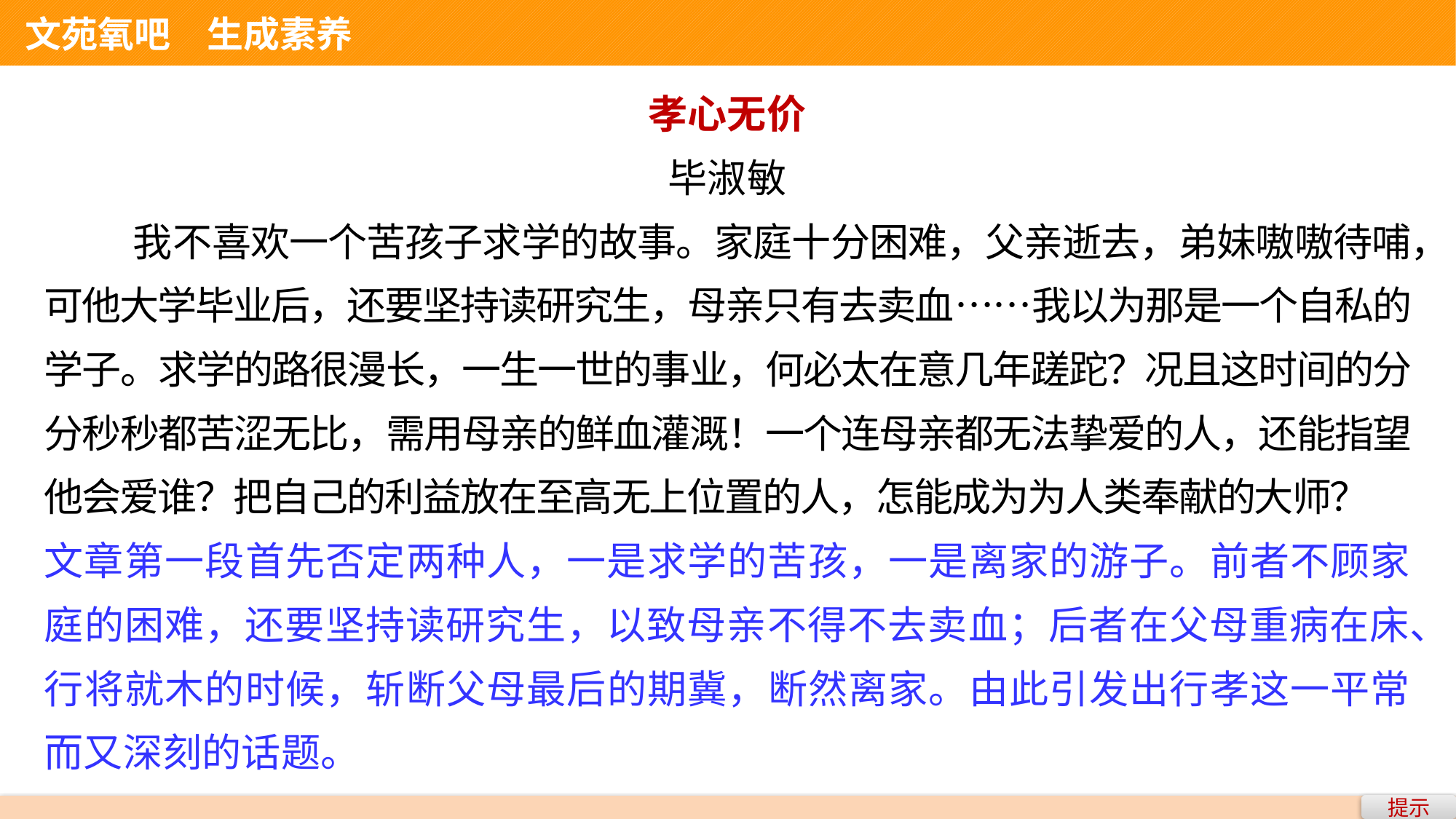

文苑氧吧　生成素养
孝心无价
毕淑敏
        我不喜欢一个苦孩子求学的故事。家庭十分困难，父亲逝去，弟妹嗷嗷待哺，可他大学毕业后，还要坚持读研究生，母亲只有去卖血……我以为那是一个自私的学子。求学的路很漫长，一生一世的事业，何必太在意几年蹉跎？况且这时间的分分秒秒都苦涩无比，需用母亲的鲜血灌溉！一个连母亲都无法挚爱的人，还能指望他会爱谁？把自己的利益放在至高无上位置的人，怎能成为为人类奉献的大师？
文章第一段首先否定两种人，一是求学的苦孩，一是离家的游子。前者不顾家庭的困难，还要坚持读研究生，以致母亲不得不去卖血；后者在父母重病在床、行将就木的时候，斩断父母最后的期冀，断然离家。由此引发出行孝这一平常而又深刻的话题。
提示